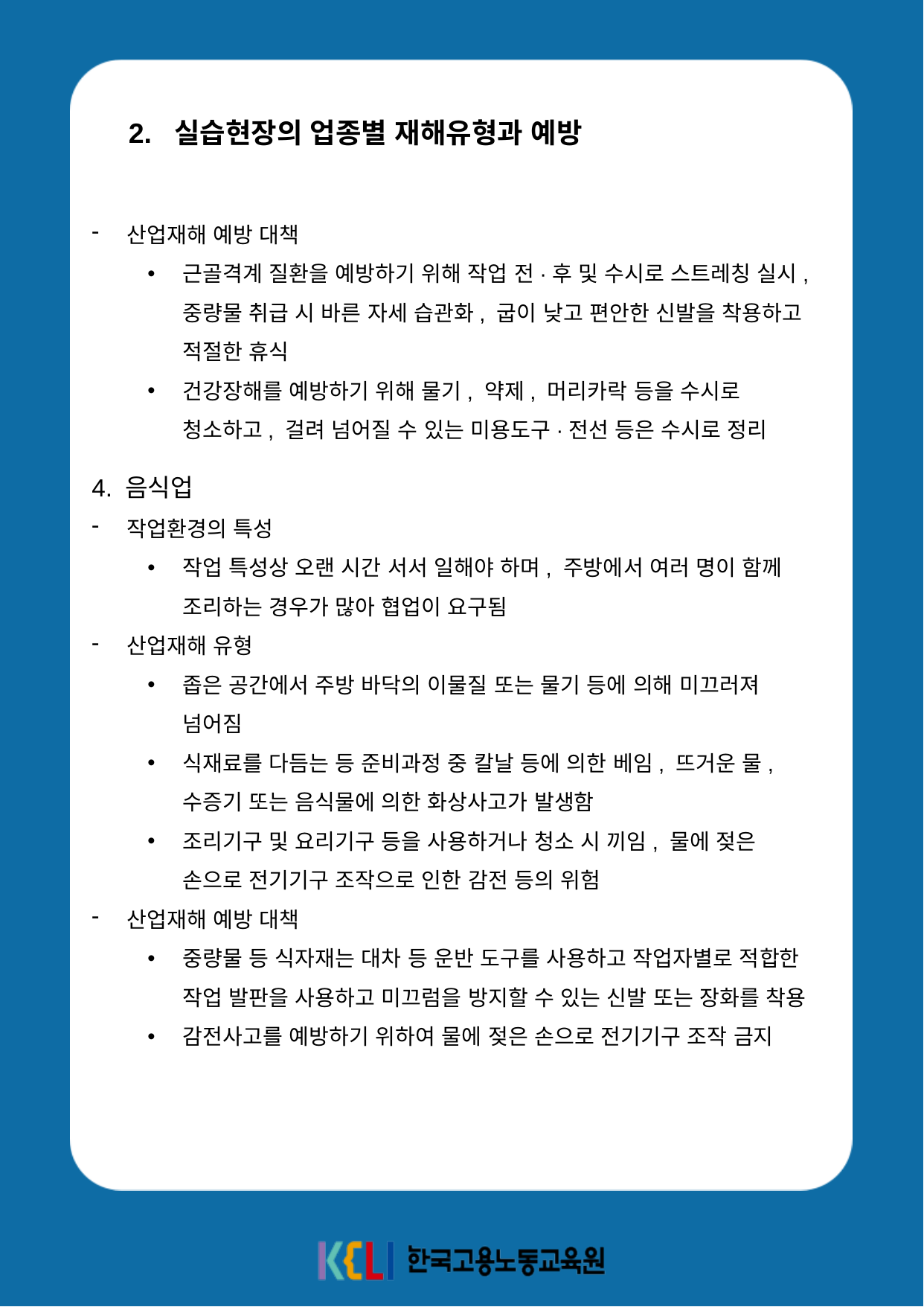

2.  실습현장의 업종별 재해유형과 예방
산업재해 예방 대책
근골격계 질환을 예방하기 위해 작업 전·후 및 수시로 스트레칭 실시, 중량물 취급 시 바른 자세 습관화, 굽이 낮고 편안한 신발을 착용하고 적절한 휴식
건강장해를 예방하기 위해 물기, 약제, 머리카락 등을 수시로 청소하고, 걸려 넘어질 수 있는 미용도구·전선 등은 수시로 정리
4. 음식업
작업환경의 특성
작업 특성상 오랜 시간 서서 일해야 하며, 주방에서 여러 명이 함께 조리하는 경우가 많아 협업이 요구됨
산업재해 유형
좁은 공간에서 주방 바닥의 이물질 또는 물기 등에 의해 미끄러져 넘어짐
식재료를 다듬는 등 준비과정 중 칼날 등에 의한 베임, 뜨거운 물, 수증기 또는 음식물에 의한 화상사고가 발생함
조리기구 및 요리기구 등을 사용하거나 청소 시 끼임, 물에 젖은 손으로 전기기구 조작으로 인한 감전 등의 위험
산업재해 예방 대책
중량물 등 식자재는 대차 등 운반 도구를 사용하고 작업자별로 적합한 작업 발판을 사용하고 미끄럼을 방지할 수 있는 신발 또는 장화를 착용
감전사고를 예방하기 위하여 물에 젖은 손으로 전기기구 조작 금지